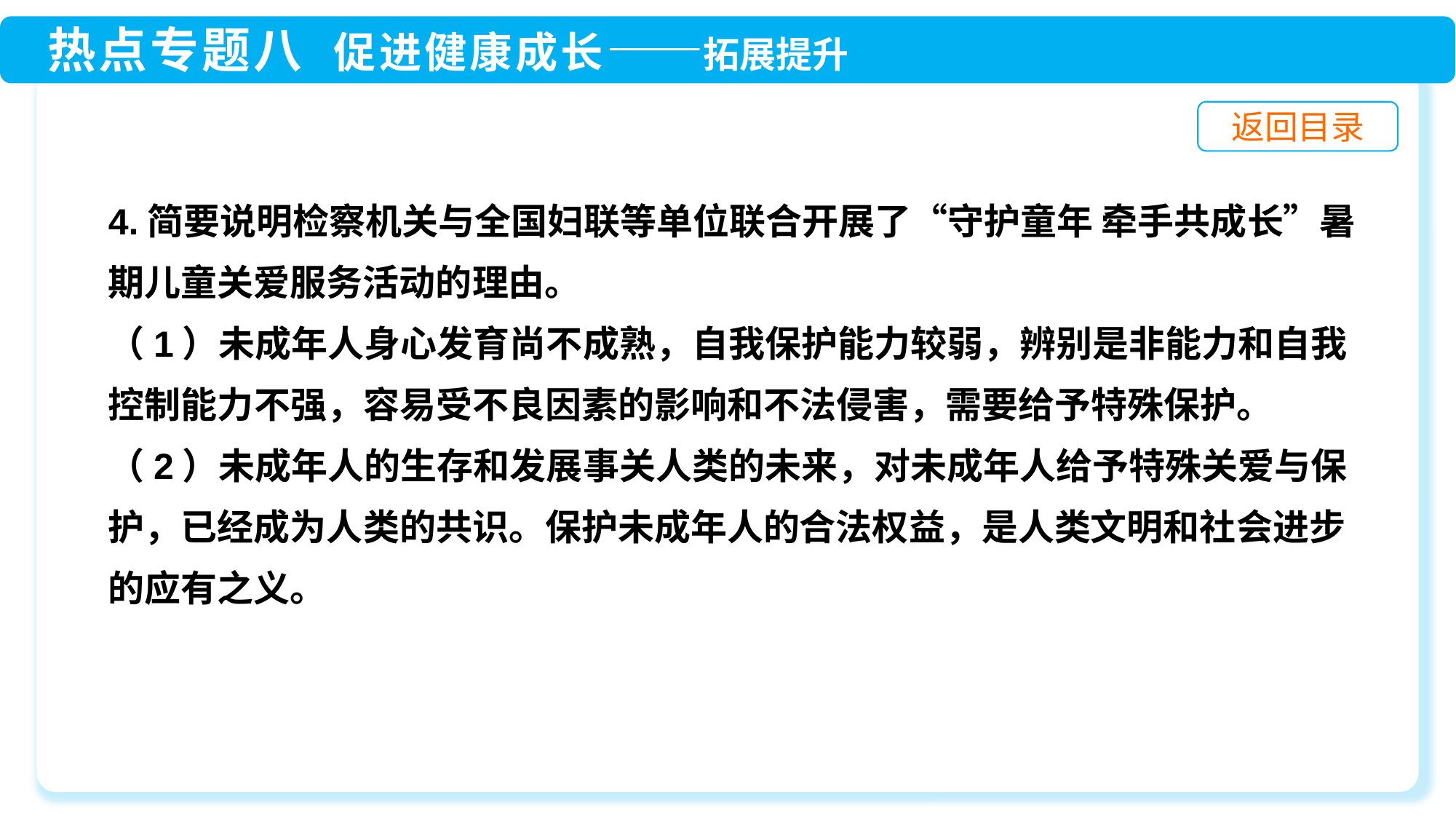

4.简要说明检察机关与全国妇联等单位联合开展了“守护童年 牵手共成长”暑期儿童关爱服务活动的理由。
（1）未成年人身心发育尚不成熟，自我保护能力较弱，辨别是非能力和自我控制能力不强，容易受不良因素的影响和不法侵害，需要给予特殊保护。
（2）未成年人的生存和发展事关人类的未来，对未成年人给予特殊关爱与保护，已经成为人类的共识。保护未成年人的合法权益，是人类文明和社会进步的应有之义。